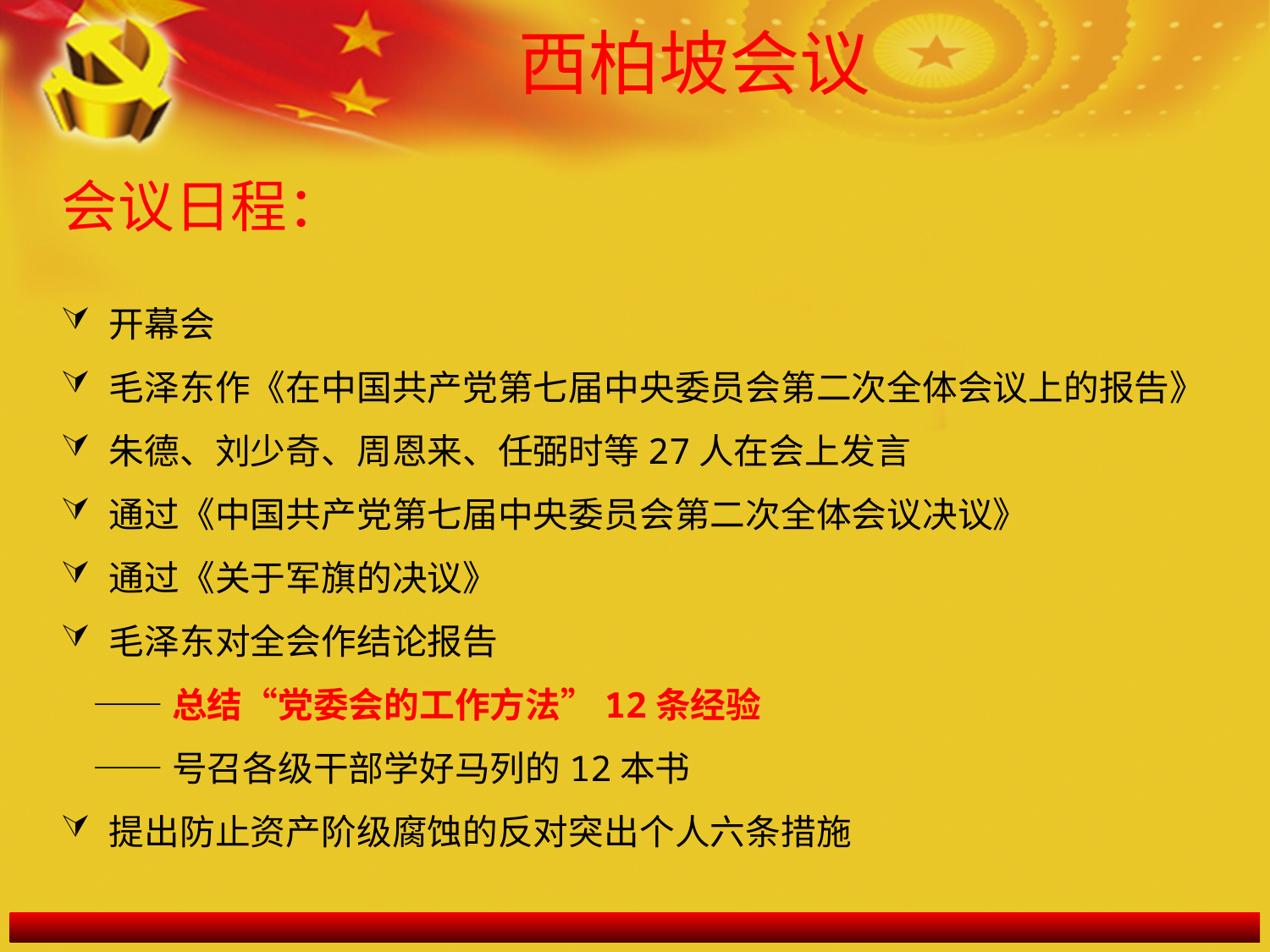

西柏坡会议
会议日程：

开幕会
毛泽东作《在中国共产党第七届中央委员会第二次全体会议上的报告》
朱德、刘少奇、周恩来、任弼时等27人在会上发言
通过《中国共产党第七届中央委员会第二次全体会议决议》
通过《关于军旗的决议》
毛泽东对全会作结论报告
    ——总结“党委会的工作方法”12条经验
    ——号召各级干部学好马列的12本书
提出防止资产阶级腐蚀的反对突出个人六条措施